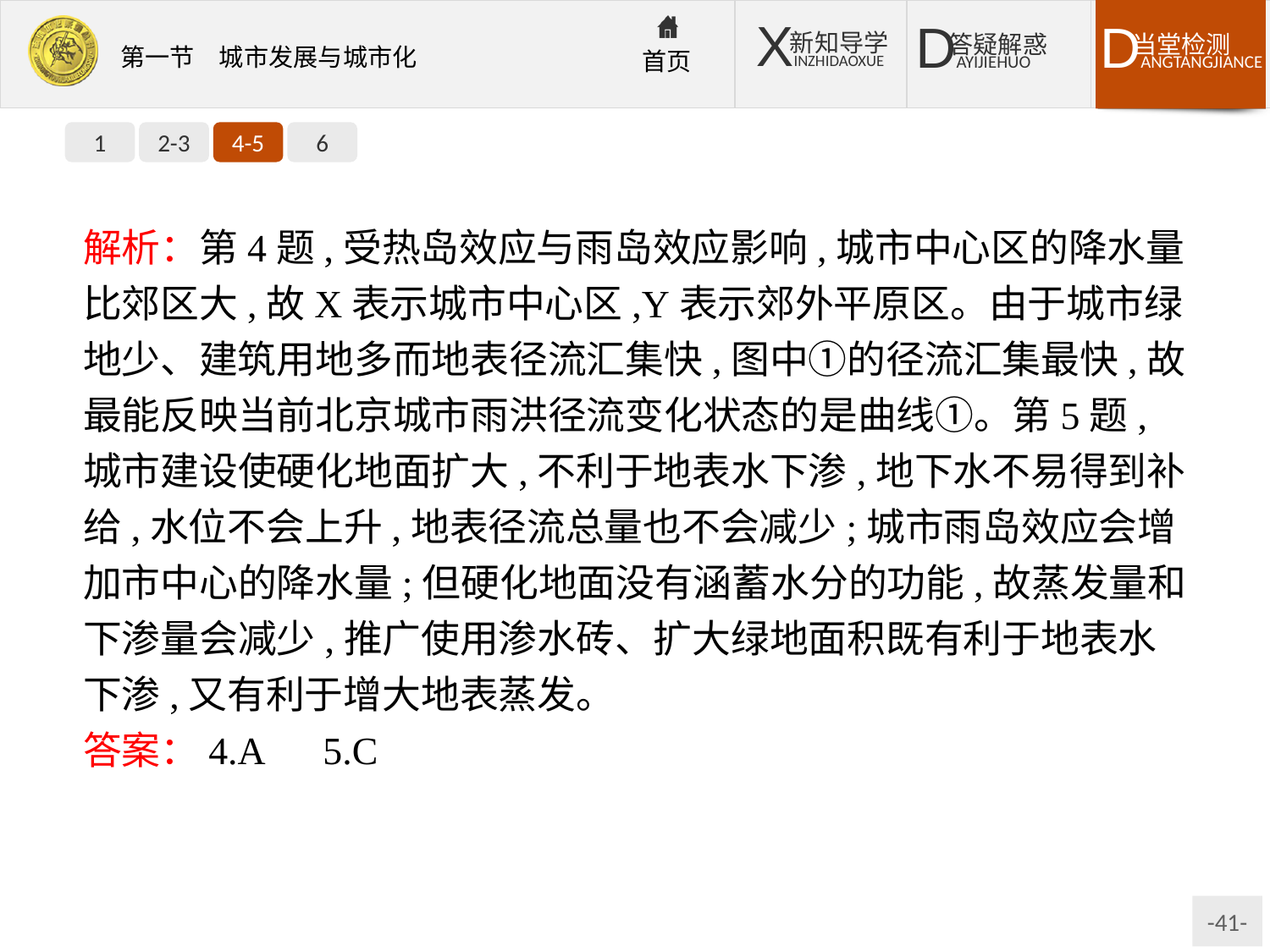

1
2-3
4-5
6
解析：第4题,受热岛效应与雨岛效应影响,城市中心区的降水量比郊区大,故X表示城市中心区,Y表示郊外平原区。由于城市绿地少、建筑用地多而地表径流汇集快,图中①的径流汇集最快,故最能反映当前北京城市雨洪径流变化状态的是曲线①。第5题,城市建设使硬化地面扩大,不利于地表水下渗,地下水不易得到补给,水位不会上升,地表径流总量也不会减少;城市雨岛效应会增加市中心的降水量;但硬化地面没有涵蓄水分的功能,故蒸发量和下渗量会减少,推广使用渗水砖、扩大绿地面积既有利于地表水下渗,又有利于增大地表蒸发。
答案：4.A　5.C